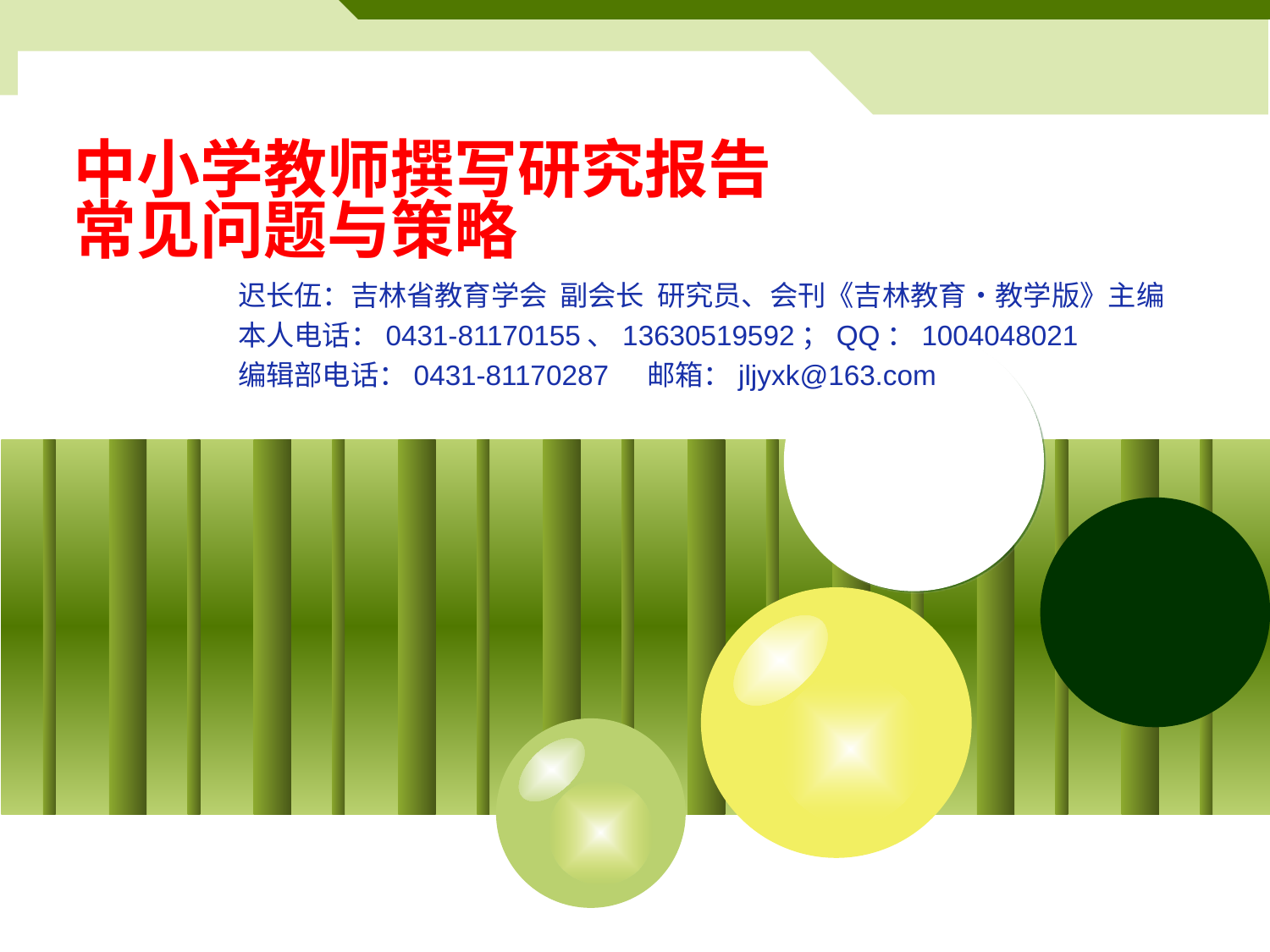

# 中小学教师撰写研究报告 常见问题与策略
迟长伍：吉林省教育学会  副会长  研究员、会刊《吉林教育•教学版》主编
本人电话：0431-81170155、13630519592；QQ：1004048021
编辑部电话：0431-81170287    邮箱：jljyxk@163.com